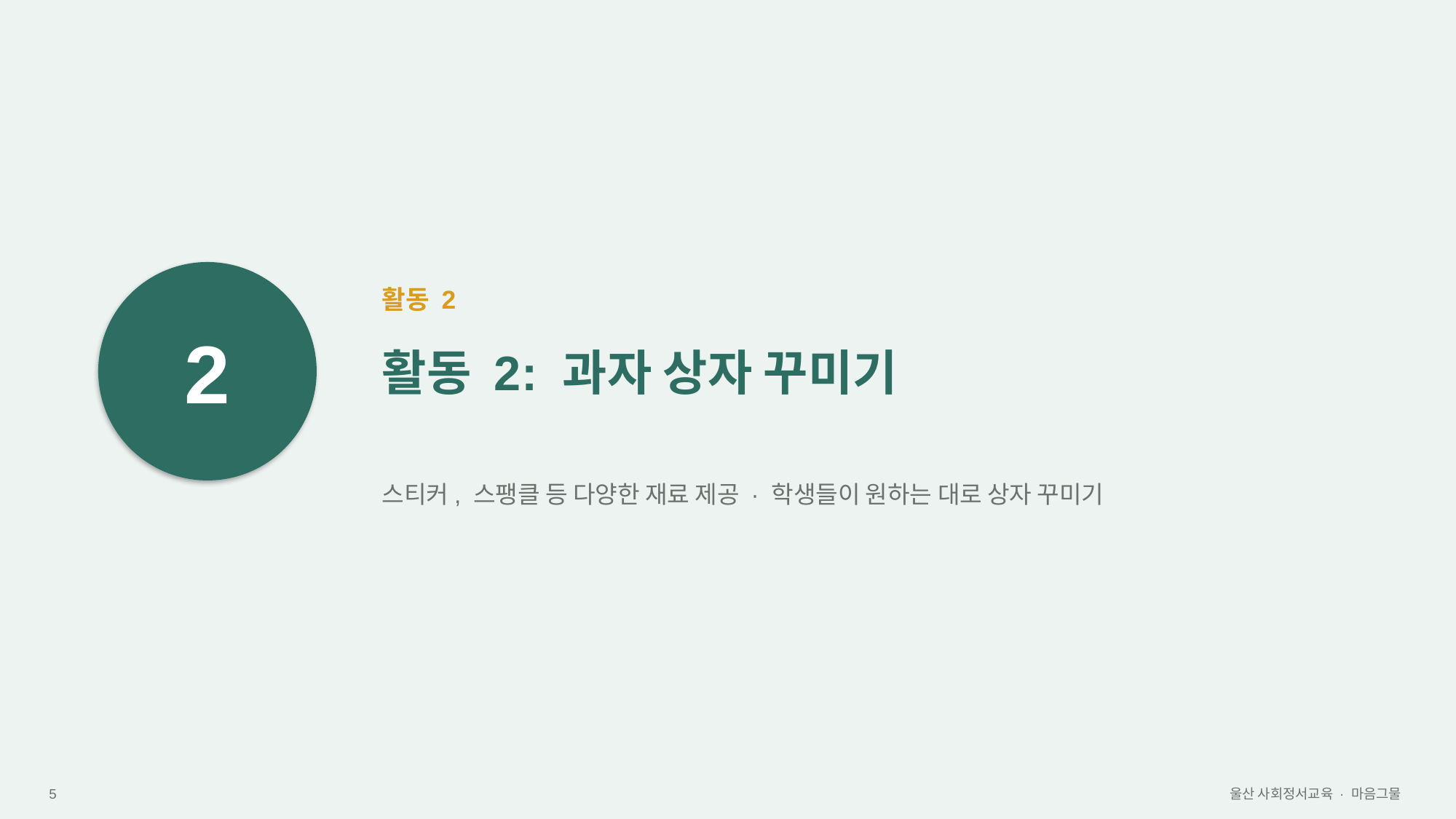

2
활동 2
활동 2: 과자 상자 꾸미기
스티커, 스팽클 등 다양한 재료 제공 · 학생들이 원하는 대로 상자 꾸미기
5
울산 사회정서교육 · 마음그물